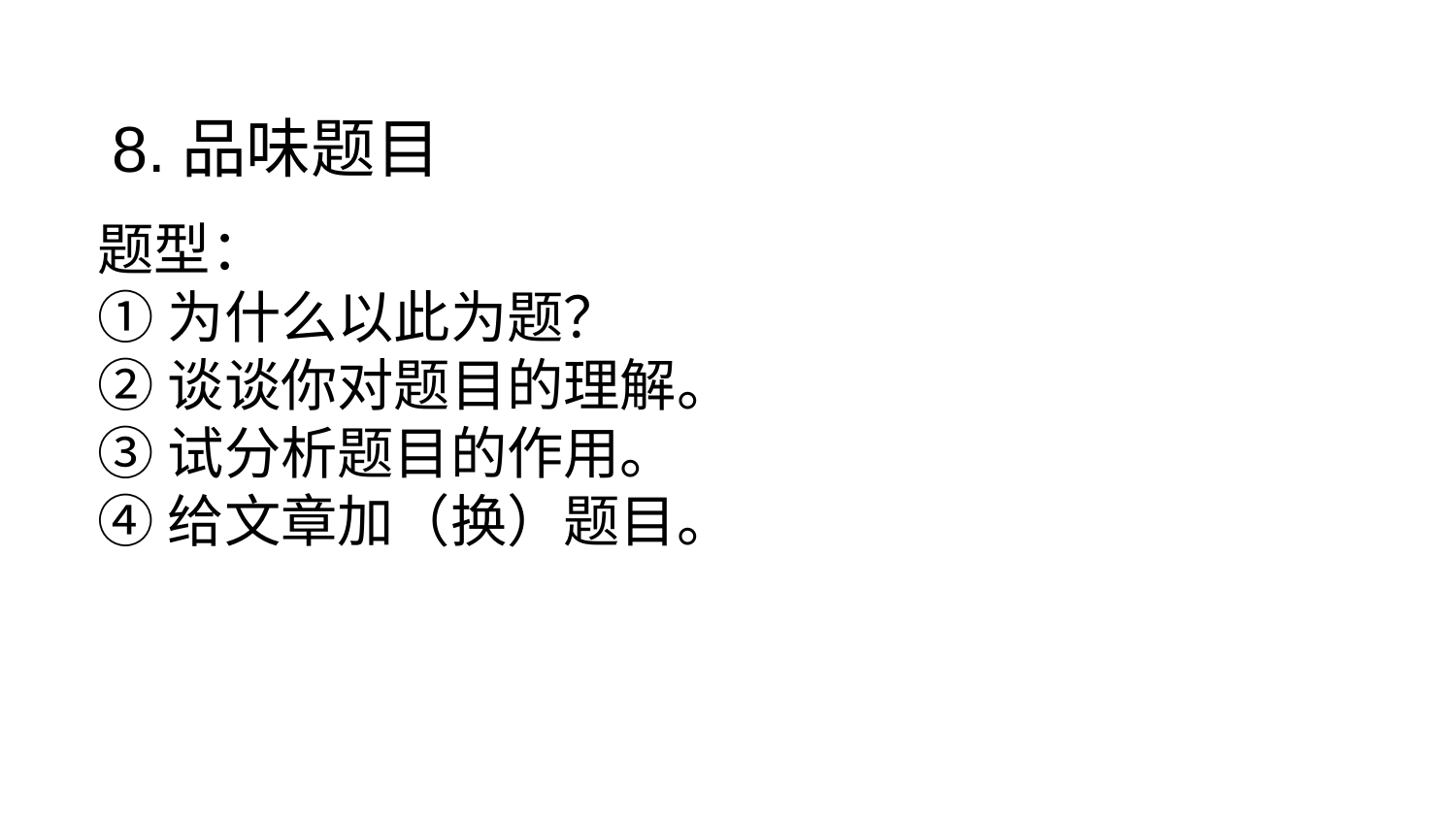

8.品味题目
题型：
①为什么以此为题？
②谈谈你对题目的理解。
③试分析题目的作用。
④给文章加（换）题目。